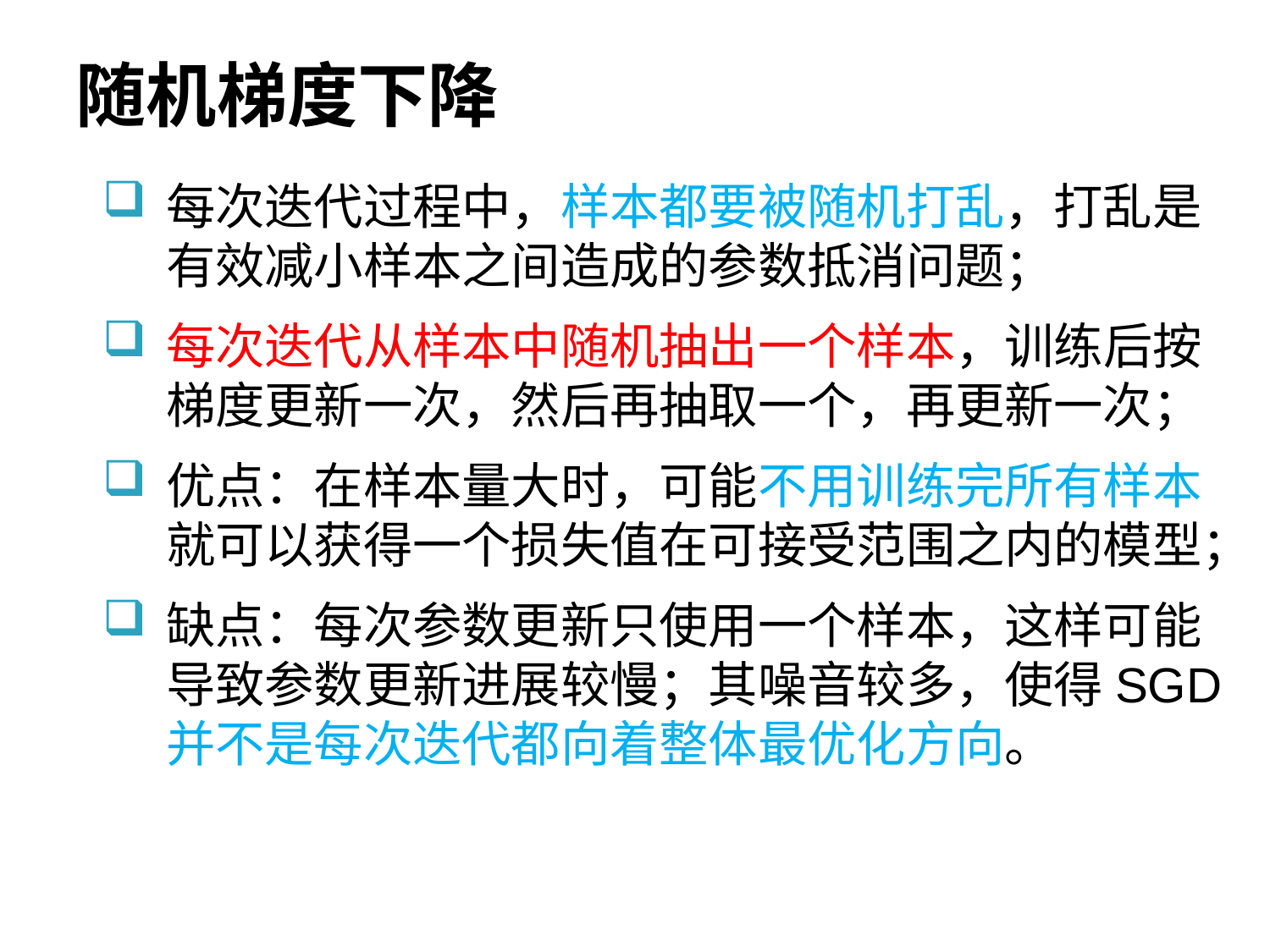

# 随机梯度下降
每次迭代过程中，样本都要被随机打乱，打乱是有效减小样本之间造成的参数抵消问题；
每次迭代从样本中随机抽出一个样本，训练后按梯度更新一次，然后再抽取一个，再更新一次；
优点：在样本量大时，可能不用训练完所有样本就可以获得一个损失值在可接受范围之内的模型；
缺点：每次参数更新只使用一个样本，这样可能导致参数更新进展较慢；其噪音较多，使得SGD并不是每次迭代都向着整体最优化方向。